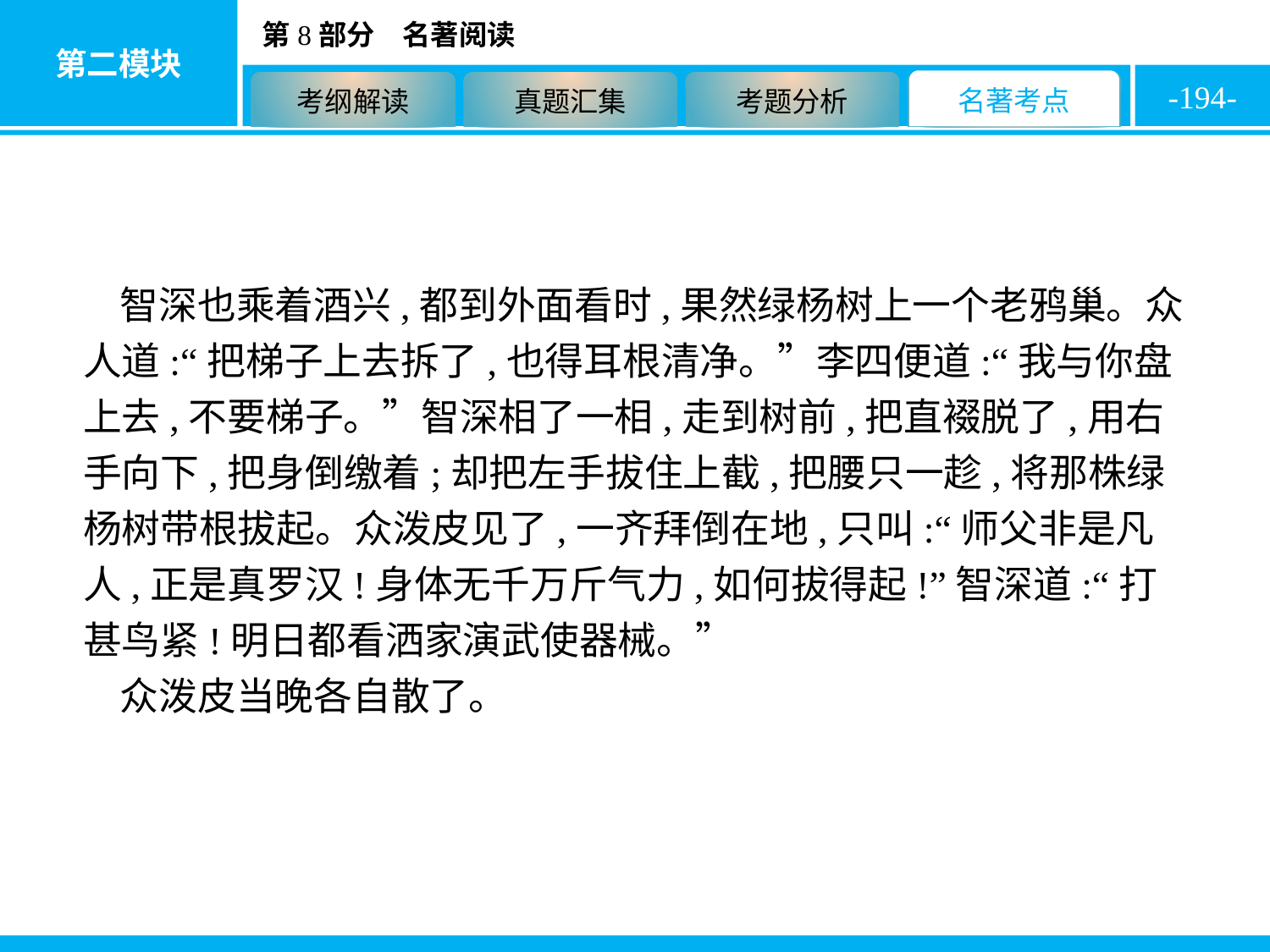

-194-
智深也乘着酒兴,都到外面看时,果然绿杨树上一个老鸦巢。众人道:“把梯子上去拆了,也得耳根清净。”李四便道:“我与你盘上去,不要梯子。”智深相了一相,走到树前,把直裰脱了,用右手向下,把身倒缴着;却把左手拔住上截,把腰只一趁,将那株绿杨树带根拔起。众泼皮见了,一齐拜倒在地,只叫:“师父非是凡人,正是真罗汉!身体无千万斤气力,如何拔得起!”智深道:“打甚鸟紧!明日都看洒家演武使器械。”
众泼皮当晚各自散了。